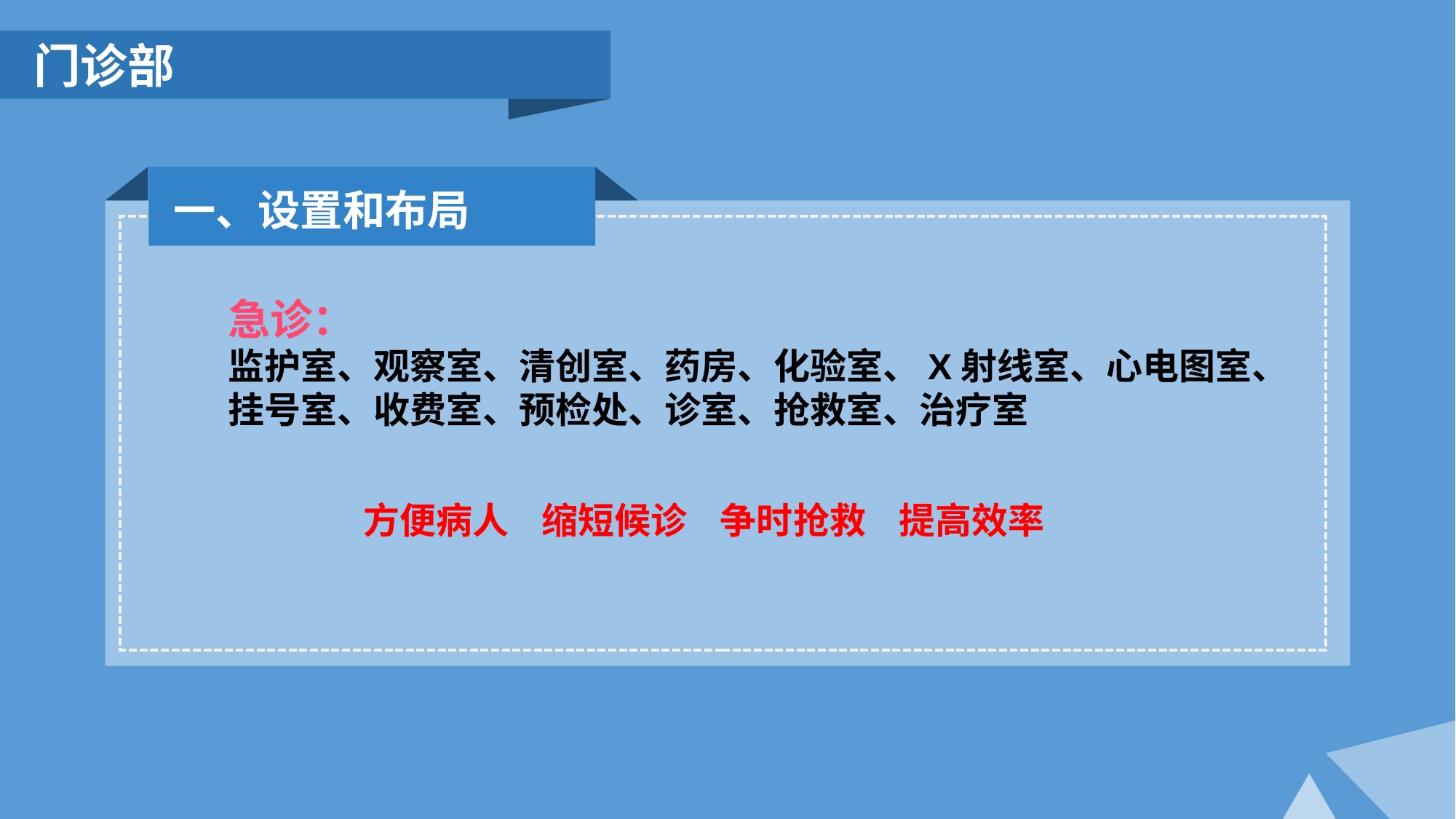

门诊部

一、设置和布局

急诊：
监护室、观察室、清创室、药房、化验室、X射线室、心电图室、挂号室、收费室、预检处、诊室、抢救室、治疗室
方便病人    缩短候诊    争时抢救    提高效率